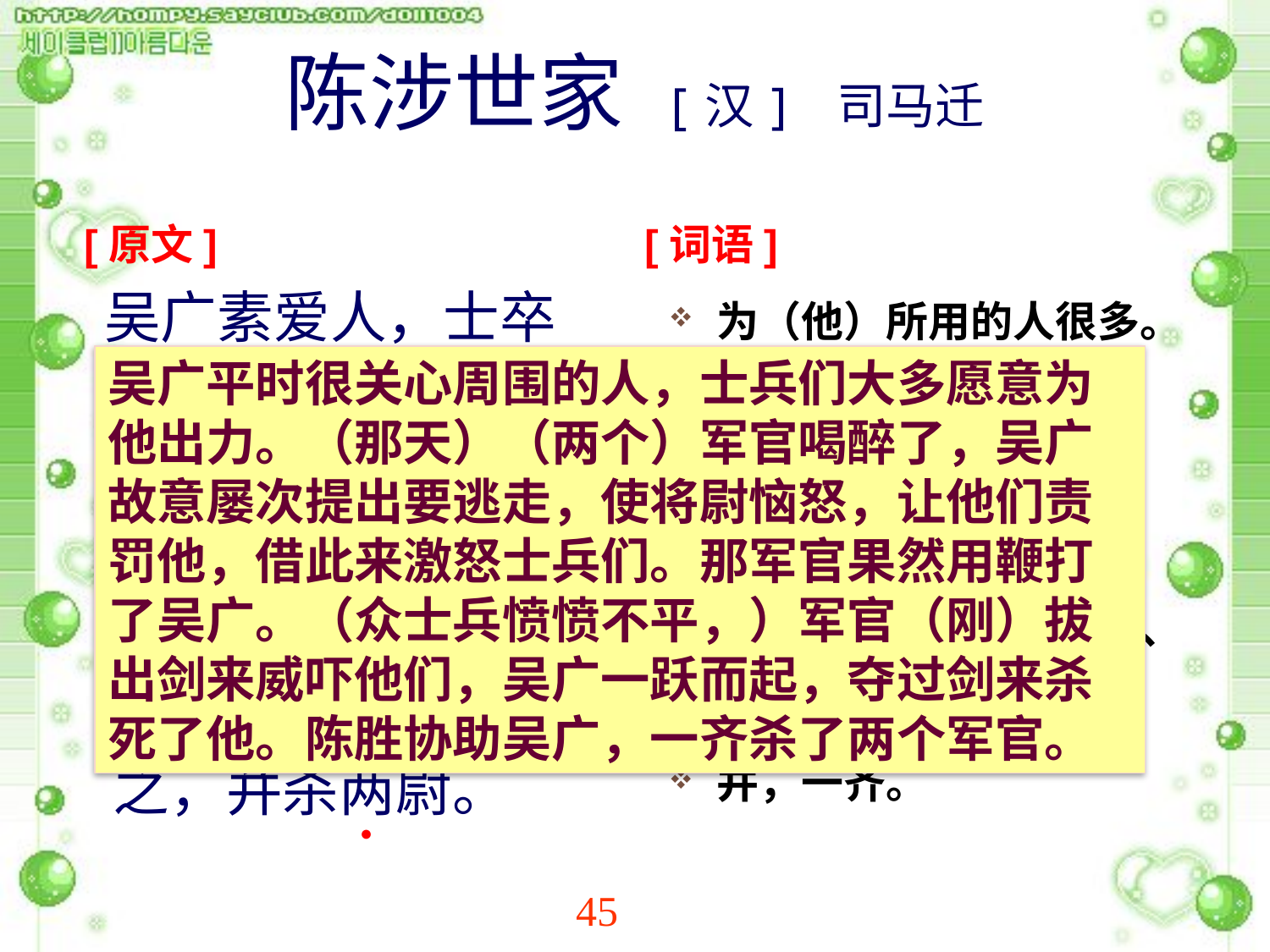

# 陈涉世家 [汉] 司马迁

[原文]
[词语]

为（他）所用的人很多。
将尉，率领（戍卒）的军官。
使尉恼怒。恚 ，恼怒。
使（尉）责辱他。之，指吴广。
笞，这里作动词，用鞭、杖或竹板打。
剑挺，剑拔出鞘。
并，一齐。

  吴广素爱人，士卒多为用者。将尉醉，广故数言欲亡，忿恚尉，令辱之，以激怒其众。尉果笞广。尉剑挺，广起，夺而杀尉。陈胜佐之，并杀两尉。
吴广平时很关心周围的人，士兵们大多愿意为他出力。（那天）（两个）军官喝醉了，吴广故意屡次提出要逃走，使将尉恼怒，让他们责罚他，借此来激怒士兵们。那军官果然用鞭打了吴广。（众士兵愤愤不平，）军官（刚）拔出剑来威吓他们，吴广一跃而起，夺过剑来杀死了他。陈胜协助吴广，一齐杀了两个军官。
●
●
●
●
●
●

●
●
●
●
●
●
●
●
●
●
45